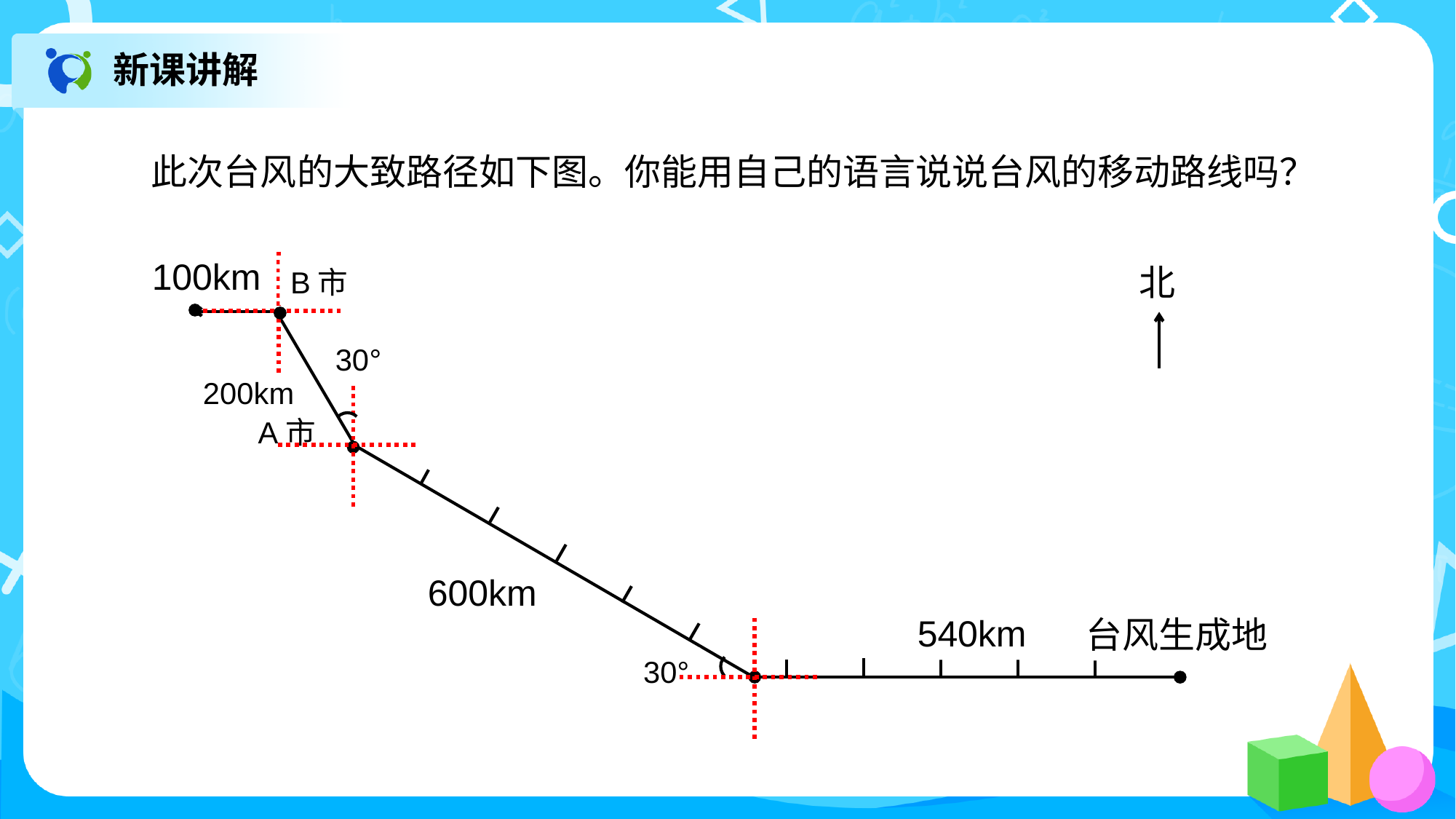

新课讲解
此次台风的大致路径如下图。你能用自己的语言说说台风的移动路线吗？
100km
北
B市

30°
200km
A市

600km
540km
台风生成地
30°